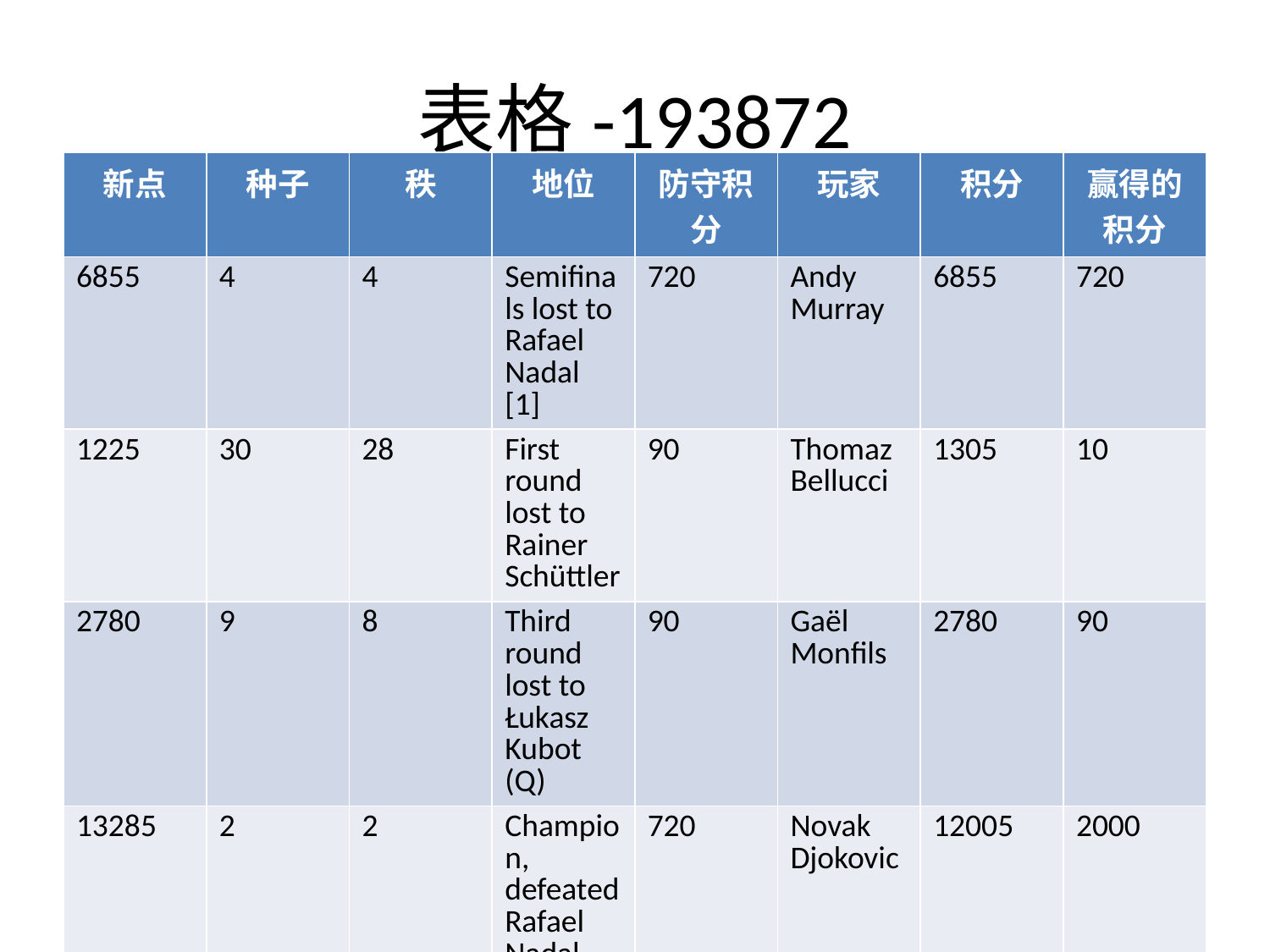

# 表格-193872
| 新点 | 种子 | 秩 | 地位 | 防守积分 | 玩家 | 积分 | 赢得的积分 |
| --- | --- | --- | --- | --- | --- | --- | --- |
| 6855 | 4 | 4 | Semifinals lost to Rafael Nadal [1] | 720 | Andy Murray | 6855 | 720 |
| 1225 | 30 | 28 | First round lost to Rainer Schüttler | 90 | Thomaz Bellucci | 1305 | 10 |
| 2780 | 9 | 8 | Third round lost to Łukasz Kubot (Q) | 90 | Gaël Monfils | 2780 | 90 |
| 13285 | 2 | 2 | Champion, defeated Rafael Nadal [1] | 720 | Novak Djokovic | 12005 | 2000 |
| 9230 | 3 | 3 | Quarterfinals lost to Jo-Wilfried Tsonga [12] | 360 | Roger Federer | 9230 | 360 |
| 2650 | 10 | 9 | Quarterfinals lost Rafael Nadal [1] | 45 | Mardy Fish | 2335 | 360 |
| 1370 | 22 | 21 | First round lost to Fernando González (PR) | 45 | Alexandr Dolgopolov | 1405 | 10 |
| 11270 | 1 | 1 | Runner-up, lost to Novak Djokovic [2] | 2000 | Rafael Nadal | 12070 | 1200 |
| 1399 | 31 | 25 | Second round lost to Gilles Müller (WC) | 0 | Milos Raonic | 1354 | 45 |
| 1305 | 23 | 29 | First round lost to Ivo Karlović | 10 | Janko Tipsarević | 1305 | 10 |
| 1555 | 20 | 18 | Second round lost to Xavier Malisse | 90 | Florian Mayer | 1600 | 45 |
| 4150 | 7 | 6 | Fourth round lost to Jo-Wilfried Tsonga [12] | 180 | David Ferrer | 4150 | 180 |
| 1330 | 19 | 35 | Fourth round lost vs Novak Djokovic [2] | 45 | Michaël Llodra | 1195 | 180 |
| 1460 | 21 | 23 | Second round lost to Robin Haase | 10 | Fernando Verdasco | 1425 | 45 |
| 2470 | 6 | 7 | Fourth round lost to Mardy Fish [10] | 1200 | Tomáš Berdych | 3490 | 180 |
| 1945 | 12 | 19 | Semifinals lost to Novak Djokovic [2] | 360 | Jo-Wilfried Tsonga | 1585 | 720 |
| 1625 | 24 | 22 | Fourth round lost to Rafael Nadal [1] | 0 | Juan Martín del Potro | 1445 | 180 |
| 1515 | 28 | 24 | Third round lost to Roger Federer [3] | 0 | David Nalbandian | 1425 | 90 |
| 1345 | 27 | 26 | First round lost to Ivan Ljubičić | 10 | Marin Čilić | 1345 | 10 |
| 1955 | 16 | 15 | Third round lost to Mikhail Youzhny [18] | 10 | Nicolás Almagro | 1875 | 90 |
| 4325 | 5 | 5 | Third round lost to Bernard Tomic (Q) | 360 | Robin Söderling | 4595 | 90 |
| 1155 | 26 | 31 | Second round lost to Karol Beck (Q) | 10 | Guillermo García-López | 1120 | 45 |
| 2105 | 17 号 | 13 | Fourth round lost to Andy Murray [4] | 0 | Richard Gasquet | 1925 | 180 |
| 1295 | 29 | 27 | First round lost to Bernard Tomic (Q) | 45 | Nikolay Davydenko | 1330 | 10 |
| 1935 | 14 | 14 | Second round lost to Simone Bolelli (LL) | 10 | Stanislas Wawrinka | 1900 | 45 |
| 2085 | 11 | 11 | Third round lost to Xavier Malisse | 180 | Jürgen Melzer | 2175 | 90 |
| 2110 | 8 | 10 | Third round lost to Feliciano López | 180 | Andy Roddick | 2200 | 90 |
| 1875 | 18 | 17 | Fourth round lost to Roger Federer [3] | 45 | Mikhail Youzhny | 1740 | 180 |
| 1930 | 13 | 12 | Second round lost to Lu Yen-hsun | 45 | Viktor Troicki | 1930 | 45 |
| 1745 | 15 | 16 | Third round lost to Juan Martín del Potro [24] | 90 | Gilles Simon | 1745 | 90 |
| 1505 | 25 | 20 | Second round lost to Alex Bogomolov, Jr. | 10 | Juan Ignacio Chela | 1475 | 45 |